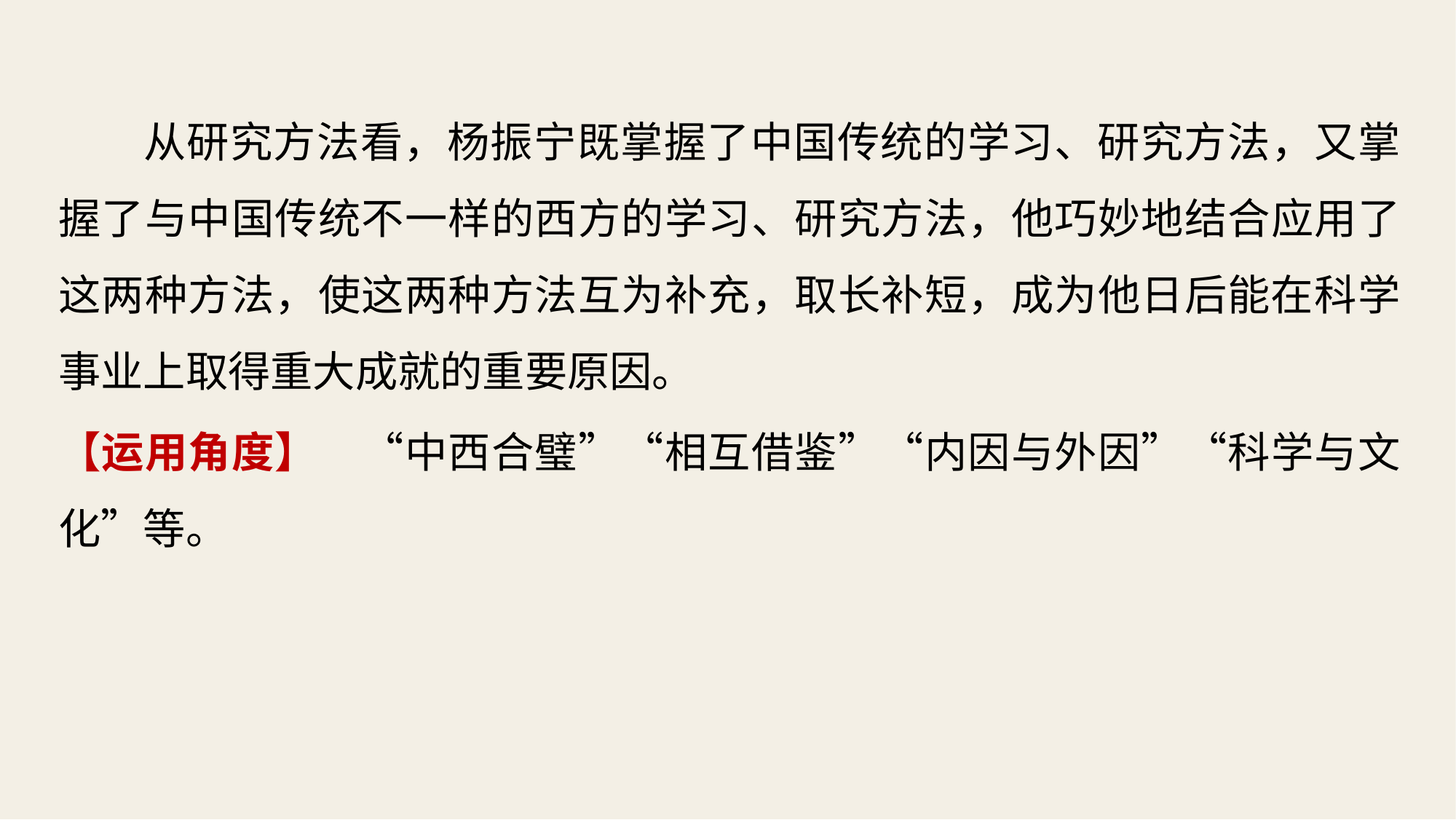

从研究方法看，杨振宁既掌握了中国传统的学习、研究方法，又掌握了与中国传统不一样的西方的学习、研究方法，他巧妙地结合应用了这两种方法，使这两种方法互为补充，取长补短，成为他日后能在科学事业上取得重大成就的重要原因。
【运用角度】　“中西合璧”“相互借鉴”“内因与外因”“科学与文化”等。